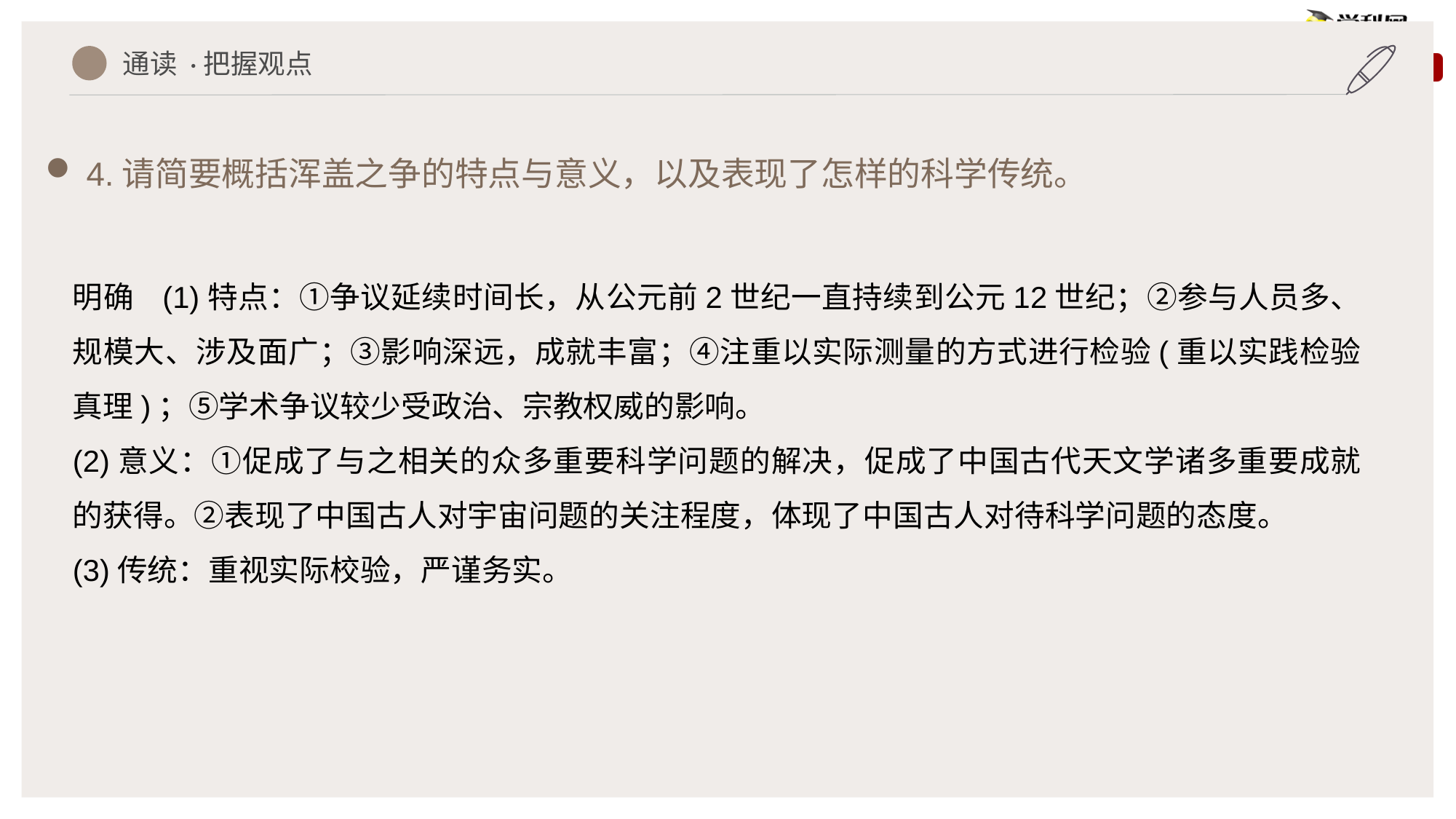

通读 ·把握观点

4.请简要概括浑盖之争的特点与意义，以及表现了怎样的科学传统。
明确   (1)特点：①争议延续时间长，从公元前2世纪一直持续到公元12世纪；②参与人员多、规模大、涉及面广；③影响深远，成就丰富；④注重以实际测量的方式进行检验(重以实践检验真理)；⑤学术争议较少受政治、宗教权威的影响。
(2)意义：①促成了与之相关的众多重要科学问题的解决，促成了中国古代天文学诸多重要成就的获得。②表现了中国古人对宇宙问题的关注程度，体现了中国古人对待科学问题的态度。
(3)传统：重视实际校验，严谨务实。